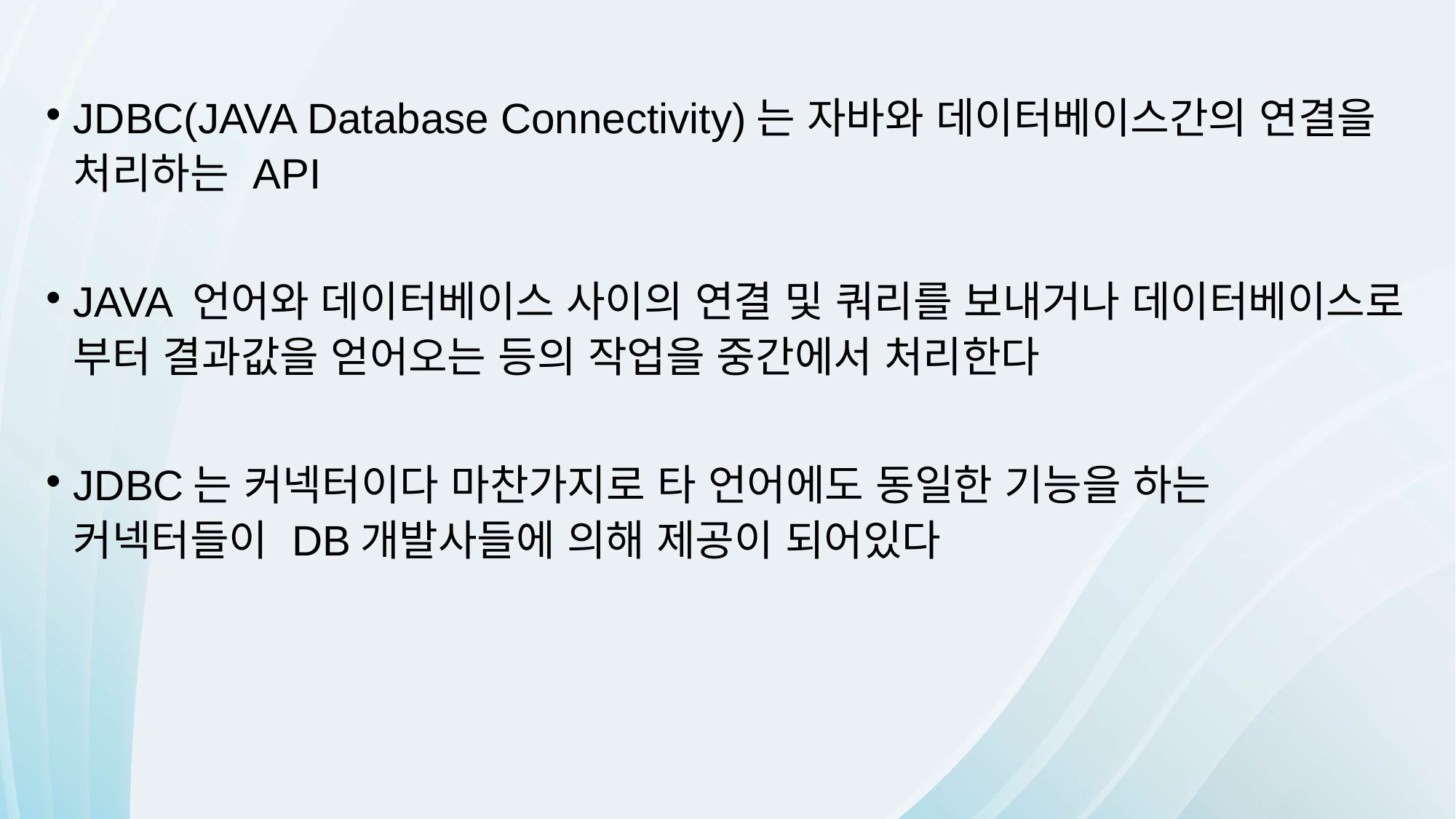

JDBC(JAVA Database Connectivity)는 자바와 데이터베이스간의 연결을 처리하는 API

JAVA 언어와 데이터베이스 사이의 연결 및 쿼리를 보내거나 데이터베이스로 부터 결과값을 얻어오는 등의 작업을 중간에서 처리한다

JDBC는 커넥터이다 마찬가지로 타 언어에도 동일한 기능을 하는 커넥터들이 DB개발사들에 의해 제공이 되어있다